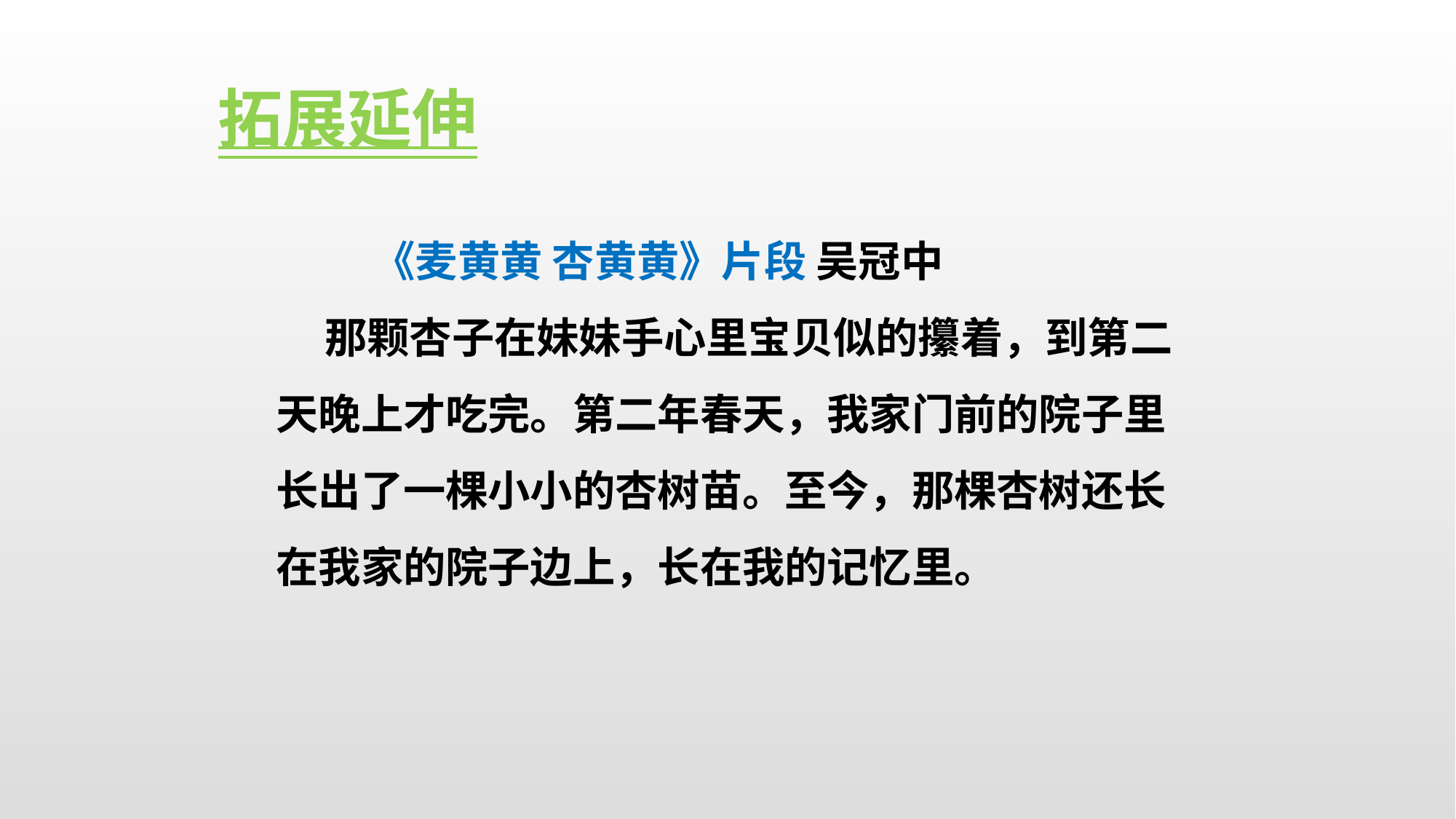

拓展延伸
         《麦黄黄 杏黄黄》片段 吴冠中
    那颗杏子在妹妹手心里宝贝似的攥着，到第二天晚上才吃完。第二年春天，我家门前的院子里长出了一棵小小的杏树苗。至今，那棵杏树还长在我家的院子边上，长在我的记忆里。